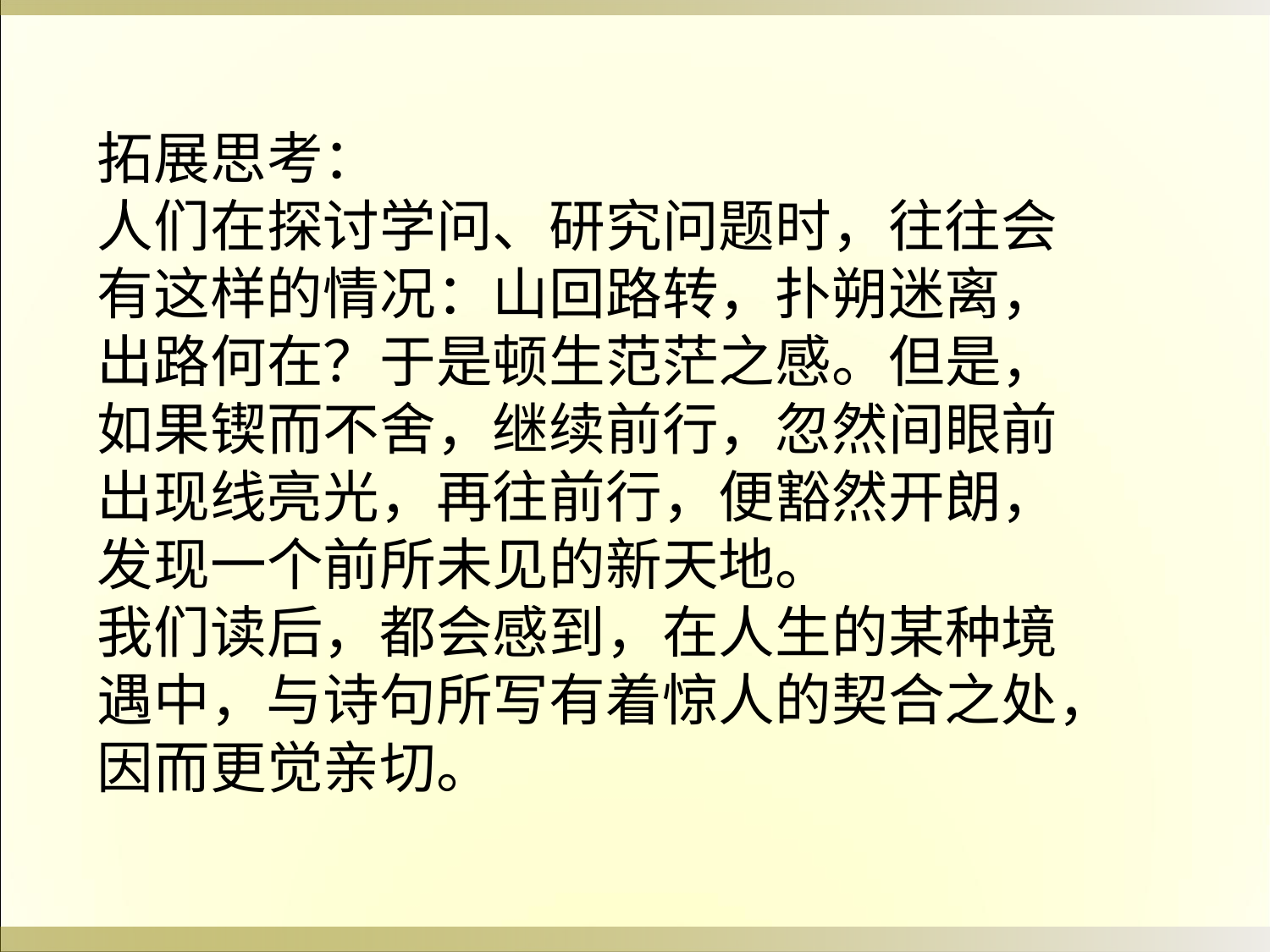

拓展思考：
人们在探讨学问、研究问题时，往往会有这样的情况：山回路转，扑朔迷离，出路何在？于是顿生范茫之感。但是，如果锲而不舍，继续前行，忽然间眼前出现线亮光，再往前行，便豁然开朗，发现一个前所未见的新天地。
我们读后，都会感到，在人生的某种境遇中，与诗句所写有着惊人的契合之处，因而更觉亲切。